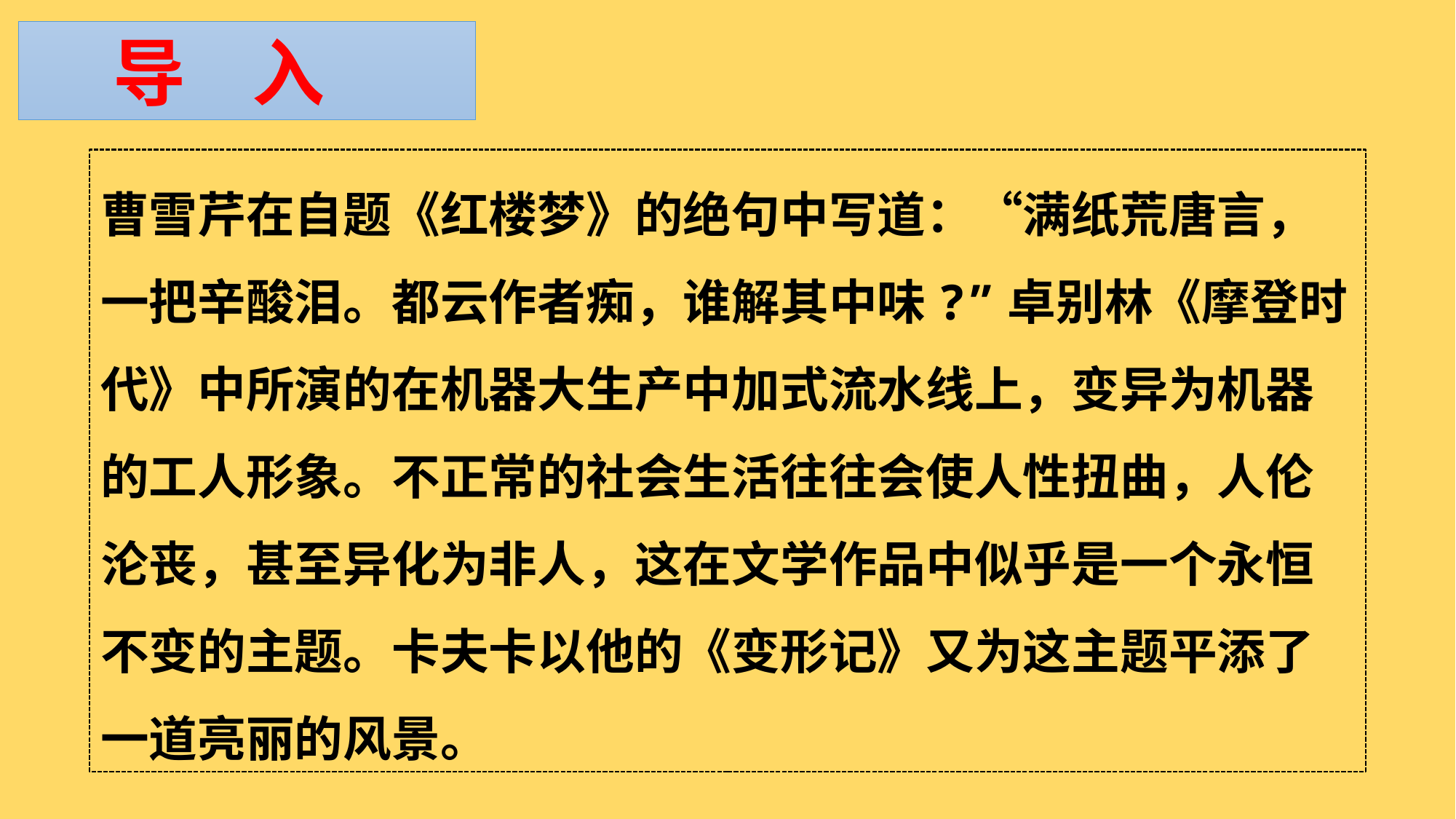

导    入
曹雪芹在自题《红楼梦》的绝句中写道：“满纸荒唐言，一把辛酸泪。都云作者痴，谁解其中味?”卓别林《摩登时代》中所演的在机器大生产中加式流水线上，变异为机器的工人形象。不正常的社会生活往往会使人性扭曲，人伦沦丧，甚至异化为非人，这在文学作品中似乎是一个永恒不变的主题。卡夫卡以他的《变形记》又为这主题平添了一道亮丽的风景。